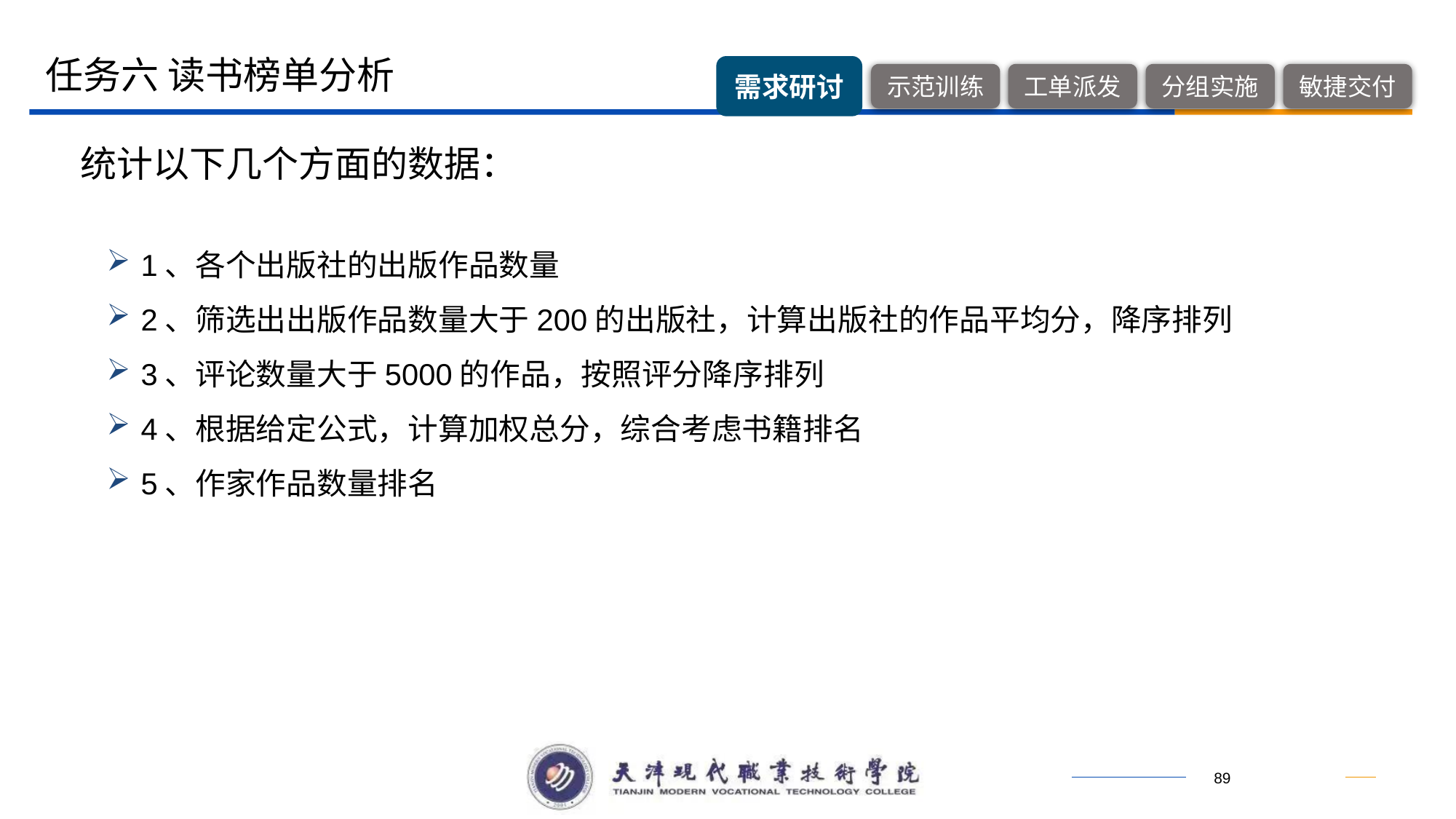

任务六 读书榜单分析

统计以下几个方面的数据：
1、各个出版社的出版作品数量
2、筛选出出版作品数量大于200的出版社，计算出版社的作品平均分，降序排列
3、评论数量大于5000的作品，按照评分降序排列
4、根据给定公式，计算加权总分，综合考虑书籍排名
5、作家作品数量排名